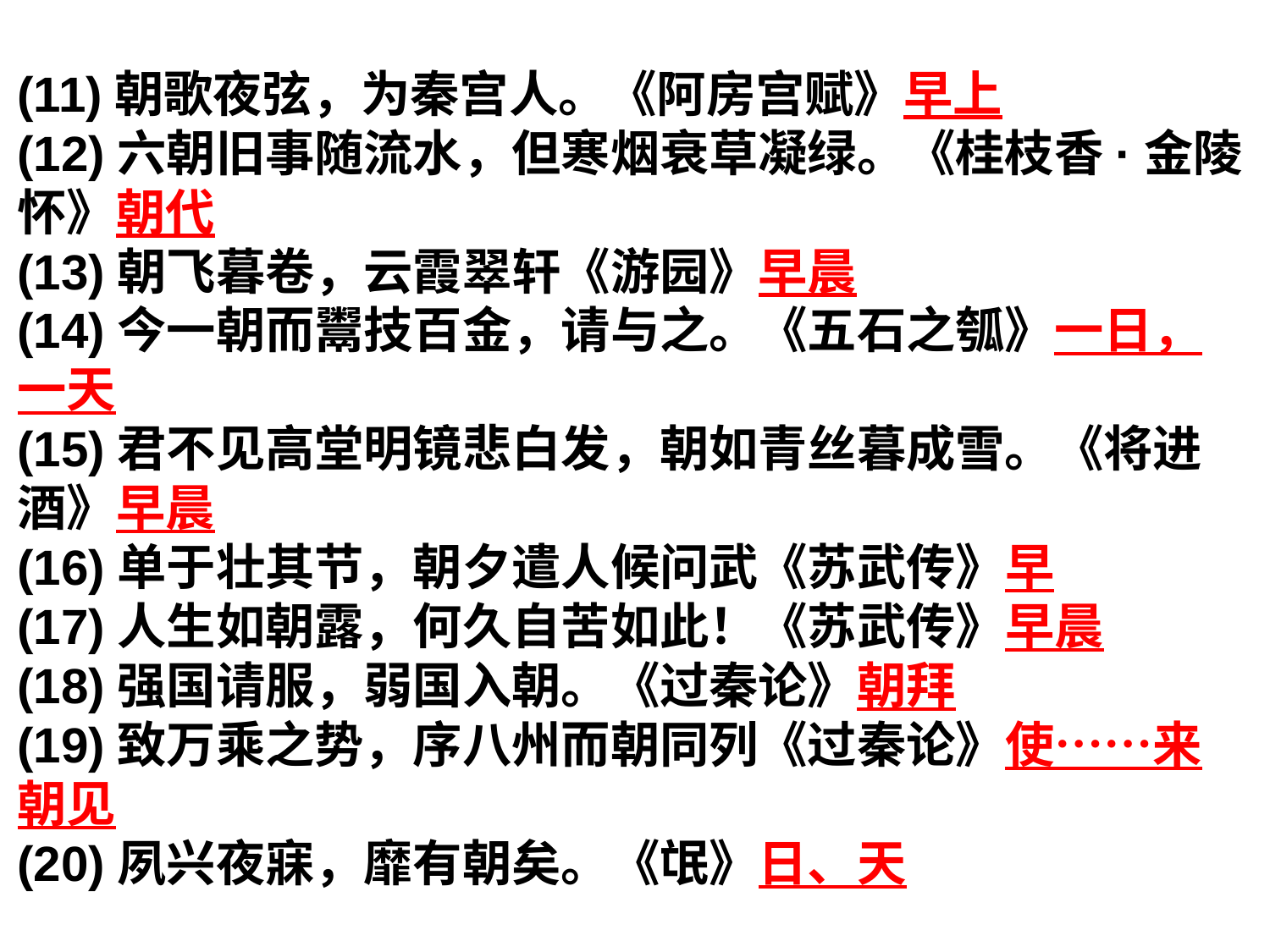

(11)朝歌夜弦，为秦宫人。《阿房宫赋》早上
(12)六朝旧事随流水，但寒烟衰草凝绿。《桂枝香·金陵怀》朝代
(13)朝飞暮卷，云霞翠轩《游园》早晨
(14)今一朝而鬻技百金，请与之。《五石之瓠》一日，一天
(15)君不见高堂明镜悲白发，朝如青丝暮成雪。《将进酒》早晨
(16)单于壮其节，朝夕遣人候问武《苏武传》早
(17)人生如朝露，何久自苦如此！《苏武传》早晨
(18)强国请服，弱国入朝。《过秦论》朝拜
(19)致万乘之势，序八州而朝同列《过秦论》使……来朝见
(20)夙兴夜寐，靡有朝矣。《氓》日、天